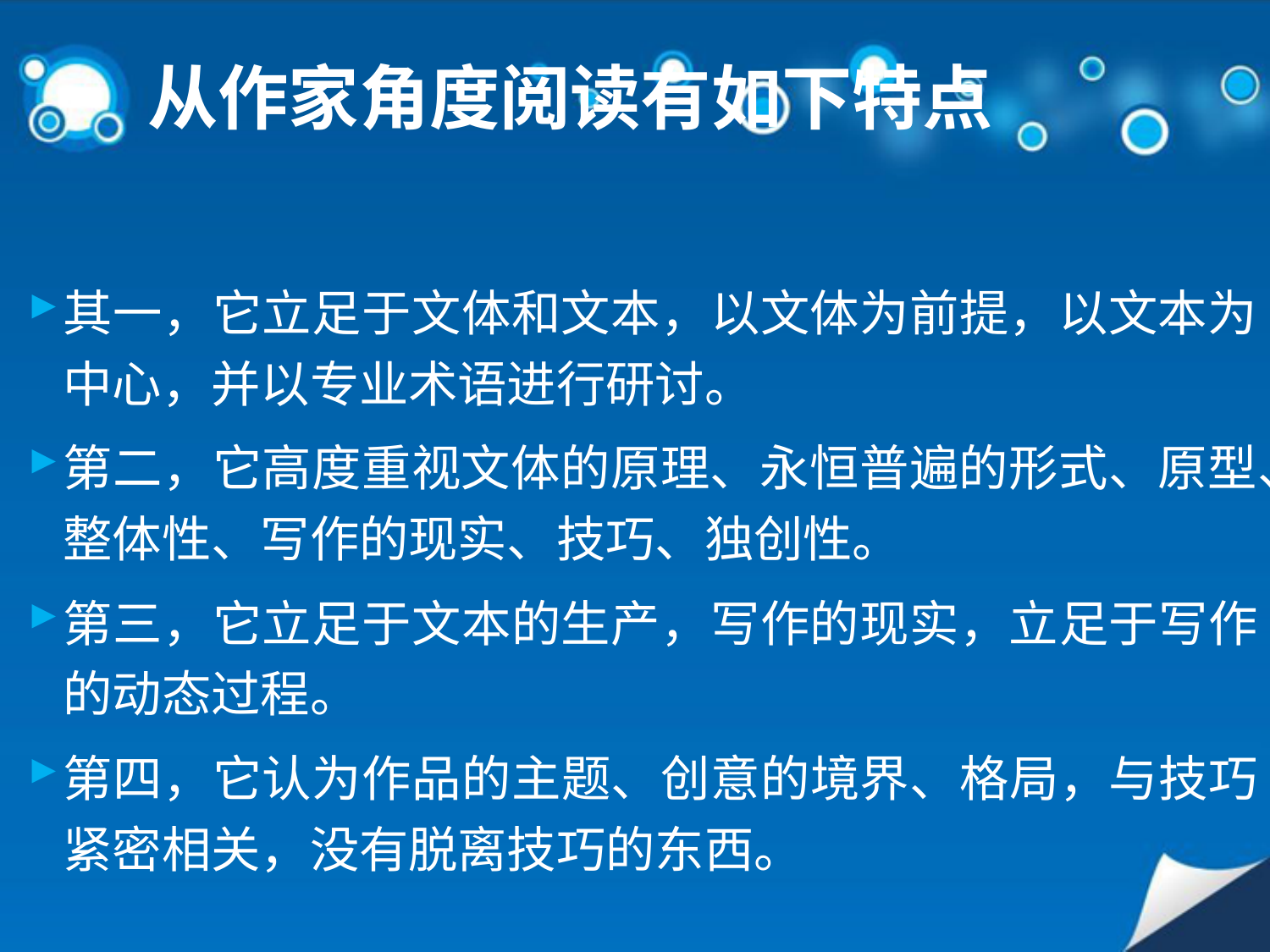

# 从作家角度阅读有如下特点

其一，它立足于文体和文本，以文体为前提，以文本为中心，并以专业术语进行研讨。
第二，它高度重视文体的原理、永恒普遍的形式、原型、整体性、写作的现实、技巧、独创性。
第三，它立足于文本的生产，写作的现实，立足于写作的动态过程。
第四，它认为作品的主题、创意的境界、格局，与技巧紧密相关，没有脱离技巧的东西。